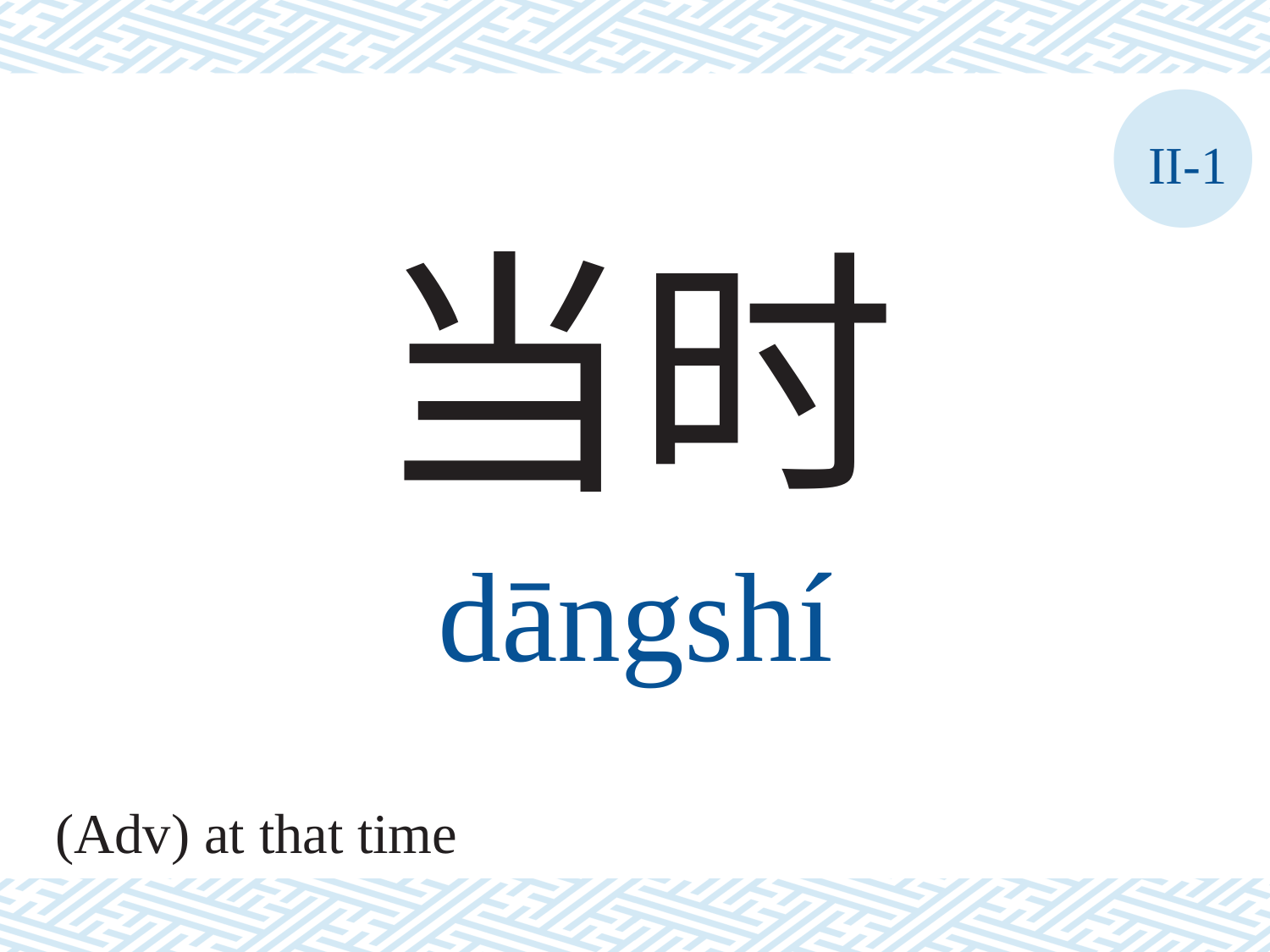

II-1
当时
dāngshí
(Adv) at that time